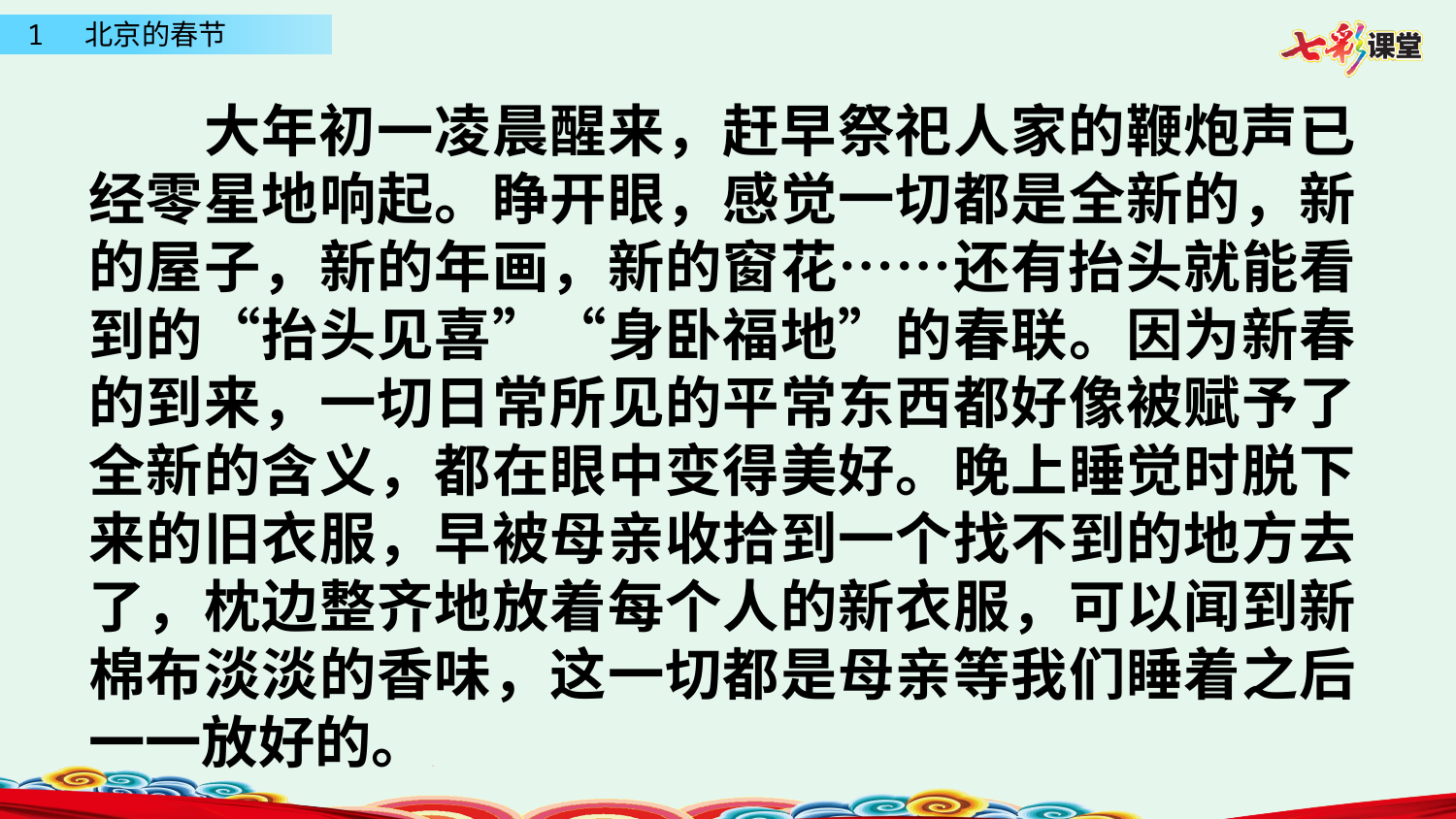

大年初一凌晨醒来，赶早祭祀人家的鞭炮声已经零星地响起。睁开眼，感觉一切都是全新的，新的屋子，新的年画，新的窗花……还有抬头就能看到的“抬头见喜”“身卧福地”的春联。因为新春的到来，一切日常所见的平常东西都好像被赋予了全新的含义，都在眼中变得美好。晚上睡觉时脱下来的旧衣服，早被母亲收拾到一个找不到的地方去了，枕边整齐地放着每个人的新衣服，可以闻到新棉布淡淡的香味，这一切都是母亲等我们睡着之后一一放好的。